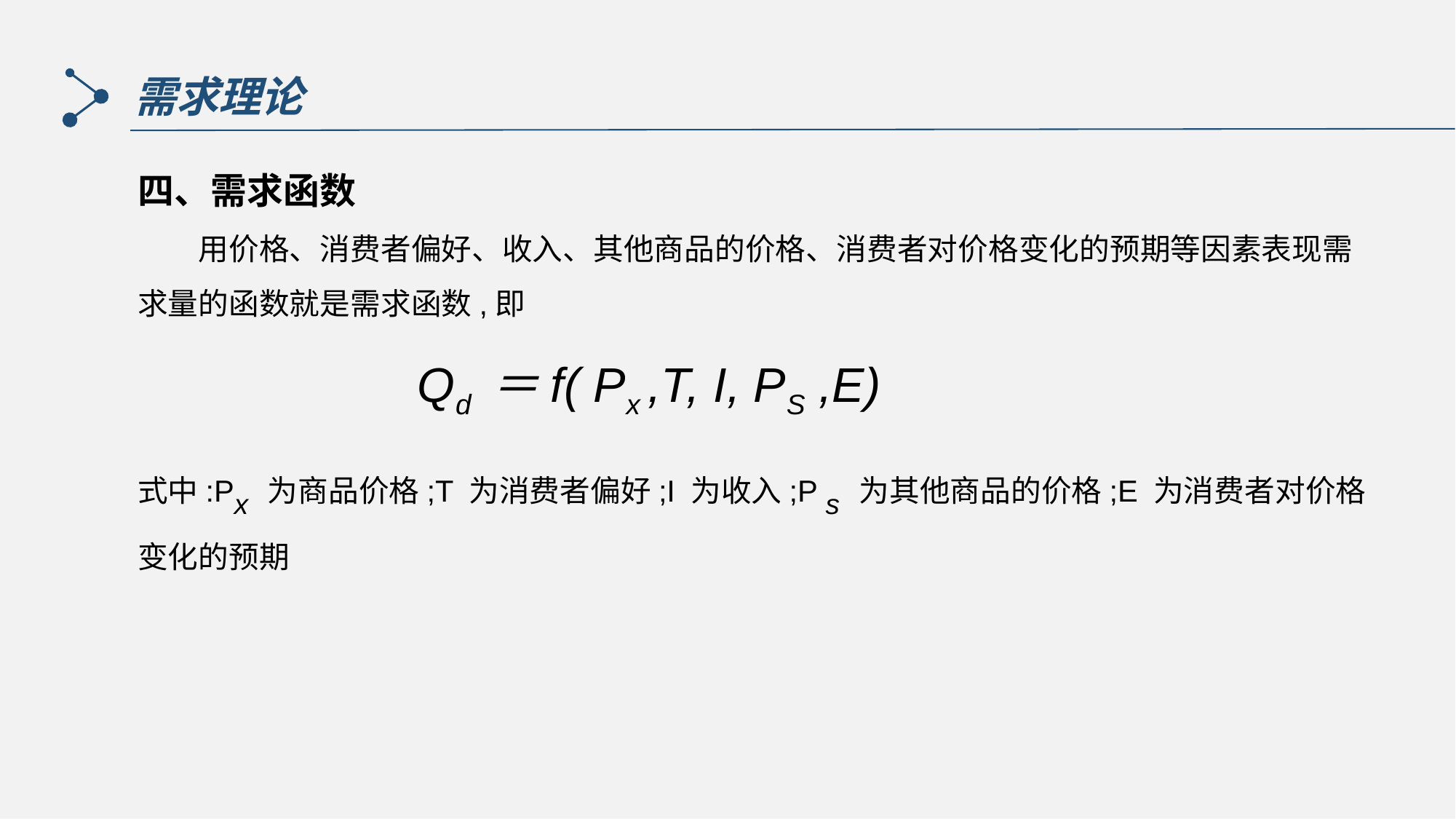

需求理论
四、需求函数
　　用价格、消费者偏好、收入、其他商品的价格、消费者对价格变化的预期等因素表现需求量的函数就是需求函数,即
　                                    Qd ＝f( Px ,T, I, PS ,E)
式中:Px 为商品价格;T 为消费者偏好;I 为收入;P s 为其他商品的价格;E 为消费者对价格变化的预期